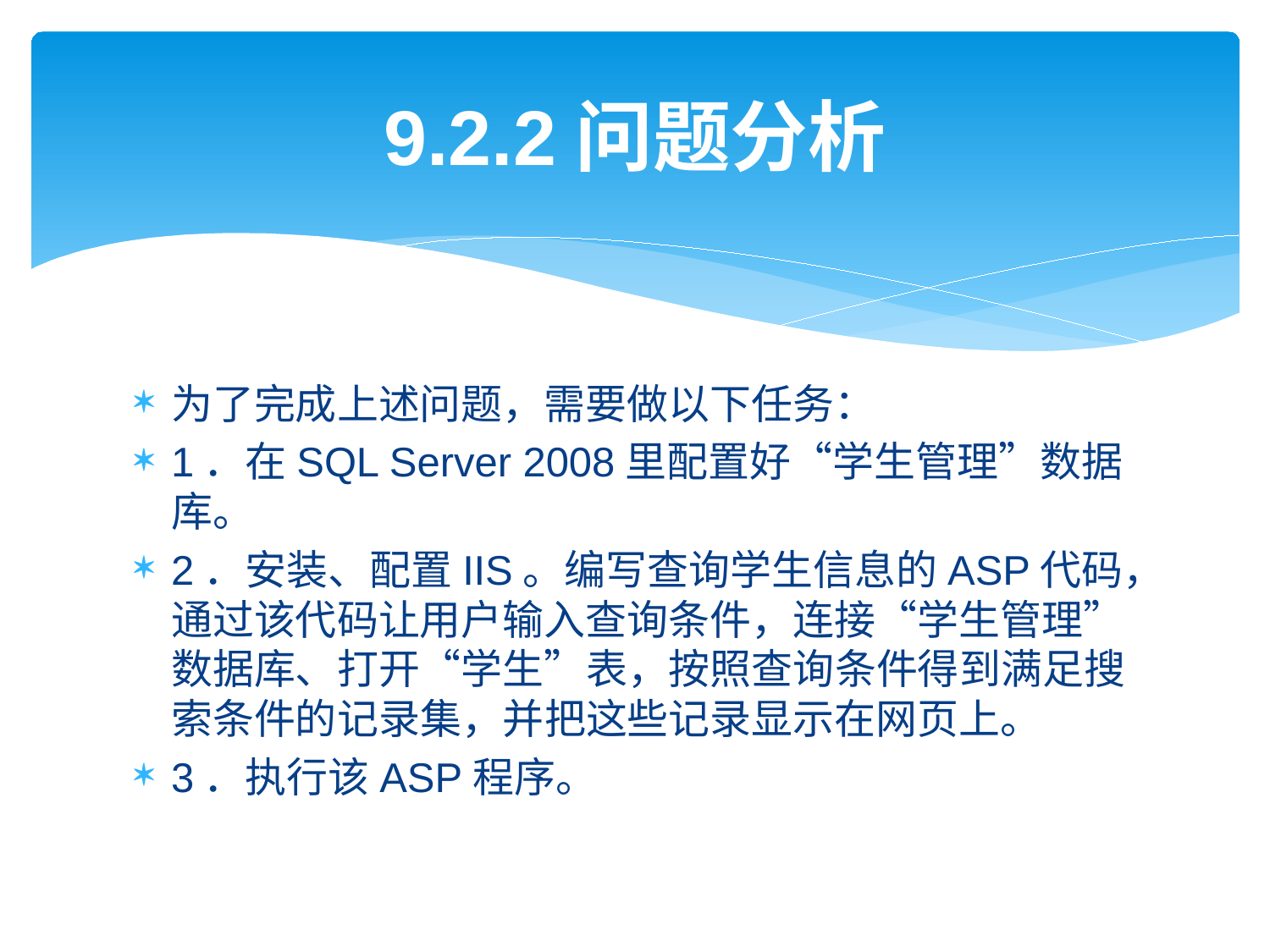

# 9.2.2问题分析
为了完成上述问题，需要做以下任务：
1．在SQL Server 2008里配置好“学生管理”数据库。
2．安装、配置IIS。编写查询学生信息的ASP代码，通过该代码让用户输入查询条件，连接“学生管理”数据库、打开“学生”表，按照查询条件得到满足搜索条件的记录集，并把这些记录显示在网页上。
3．执行该ASP程序。